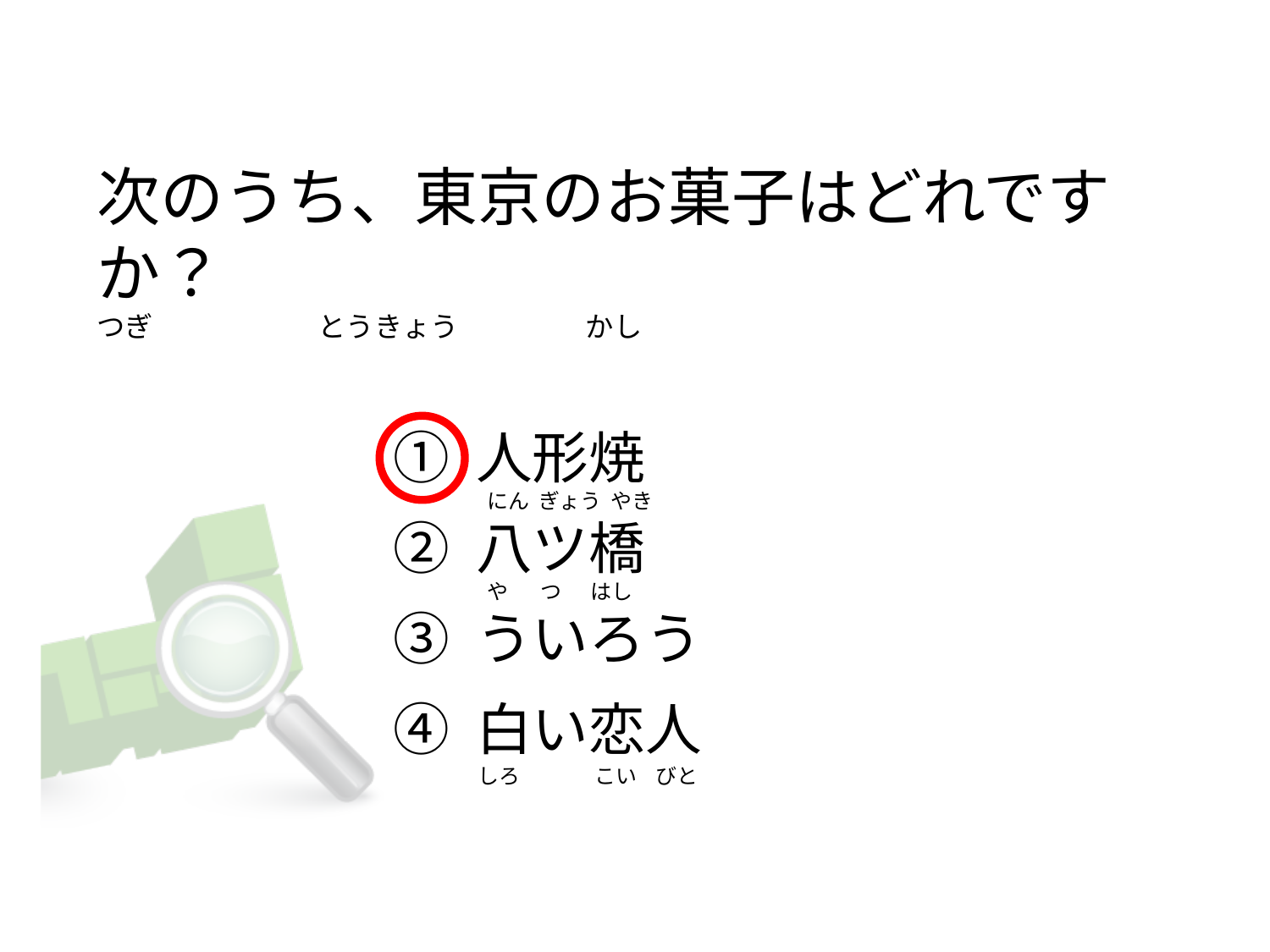

# 次のうち、東京のお菓子はどれですか？ つぎ                          とうきょう                    かし

① 人形焼
② 八ツ橋
③ ういろう
④ 白い恋人
 にん  ぎょう  やき
 や       つ      はし

しろ                こい    びと